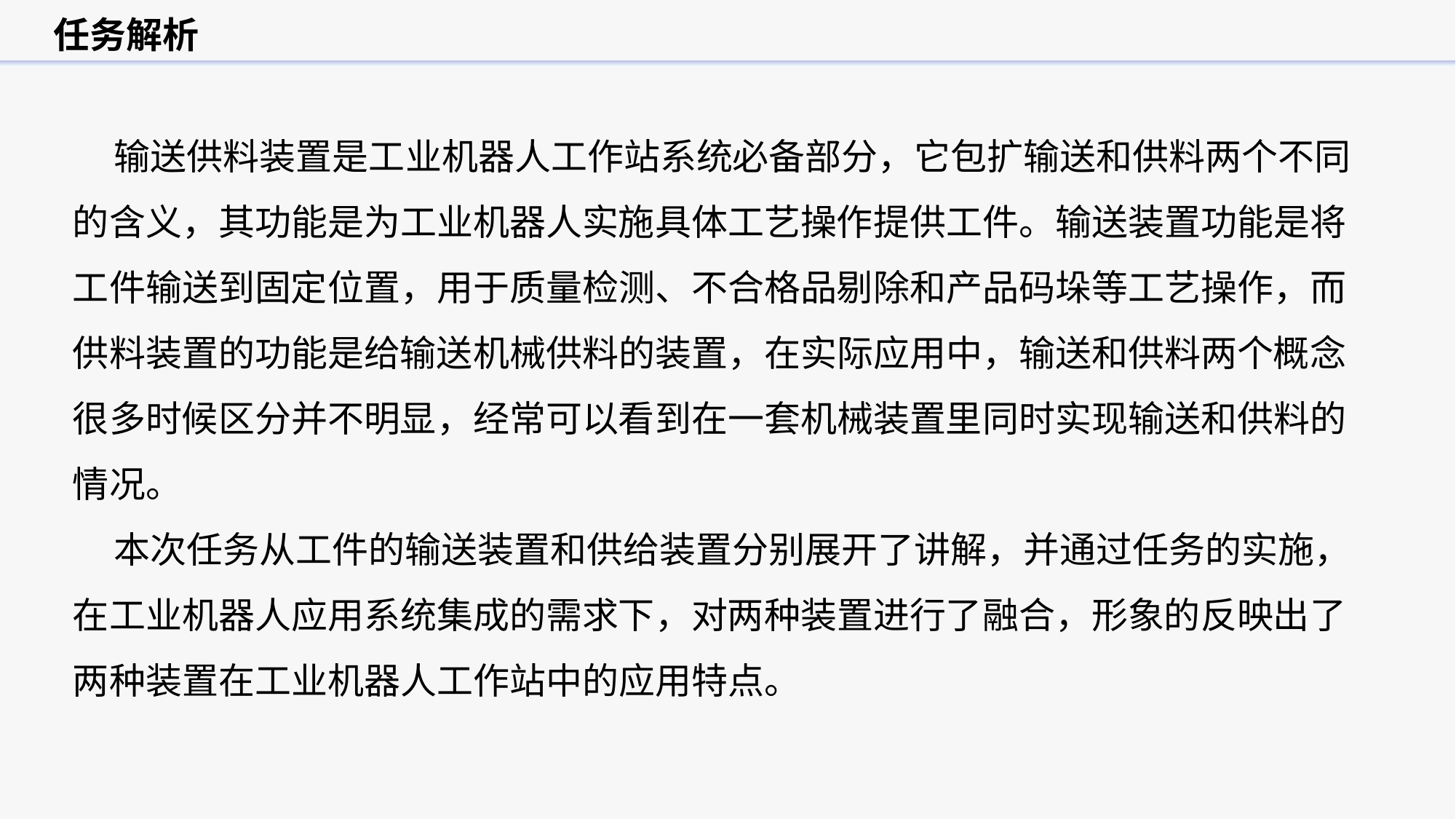

任务解析

    输送供料装置是工业机器人工作站系统必备部分，它包扩输送和供料两个不同的含义，其功能是为工业机器人实施具体工艺操作提供工件。输送装置功能是将工件输送到固定位置，用于质量检测、不合格品剔除和产品码垛等工艺操作，而供料装置的功能是给输送机械供料的装置，在实际应用中，输送和供料两个概念很多时候区分并不明显，经常可以看到在一套机械装置里同时实现输送和供料的情况。
    本次任务从工件的输送装置和供给装置分别展开了讲解，并通过任务的实施，在工业机器人应用系统集成的需求下，对两种装置进行了融合，形象的反映出了两种装置在工业机器人工作站中的应用特点。